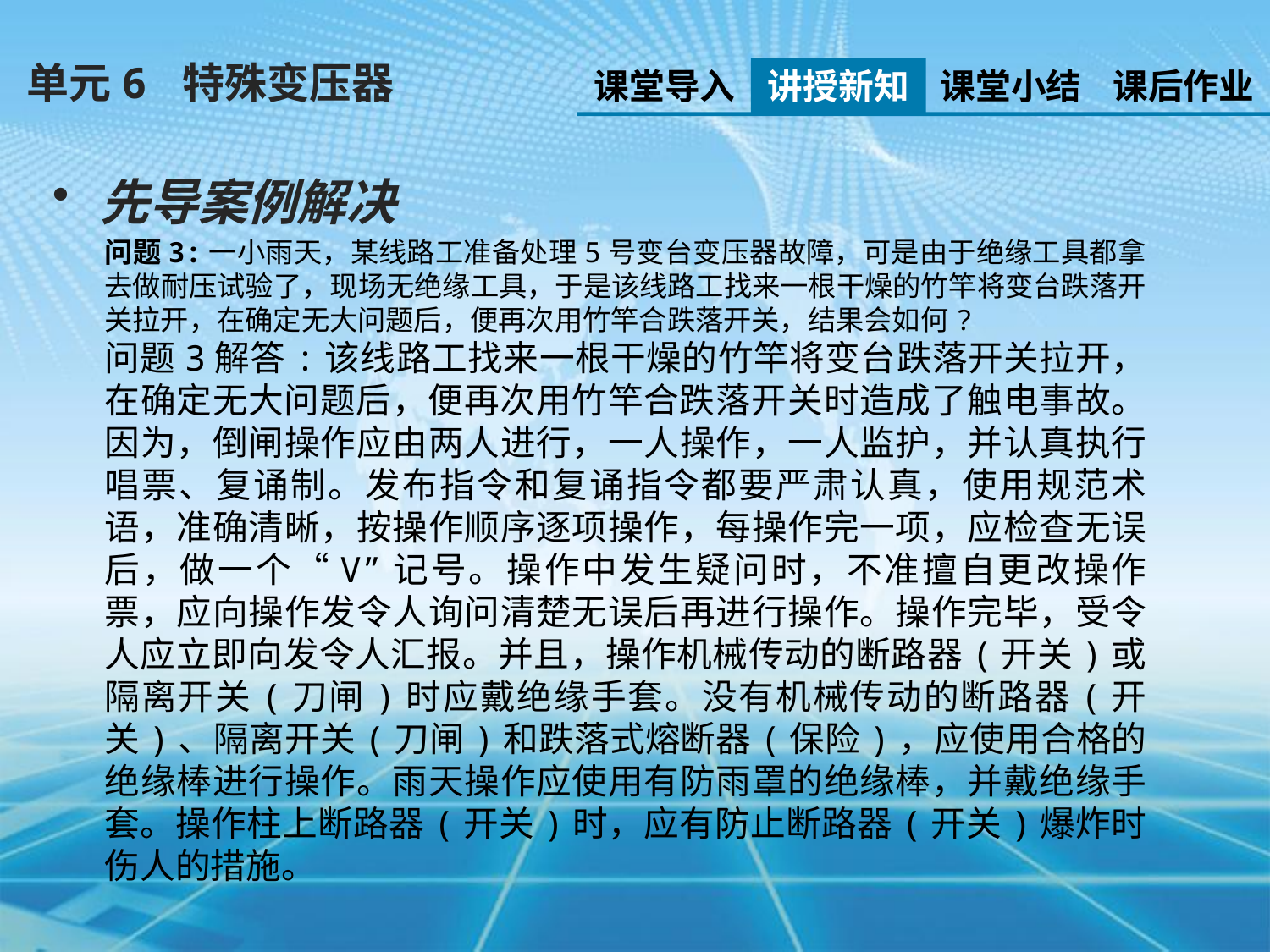

单元6 特殊变压器
课堂导入
讲授新知
课堂小结
课后作业
先导案例解决
问题3:一小雨天，某线路工准备处理5号变台变压器故障，可是由于绝缘工具都拿去做耐压试验了，现场无绝缘工具，于是该线路工找来一根干燥的竹竿将变台跌落开关拉开，在确定无大问题后，便再次用竹竿合跌落开关，结果会如何?
问题3解答:该线路工找来一根干燥的竹竿将变台跌落开关拉开，在确定无大问题后，便再次用竹竿合跌落开关时造成了触电事故。因为，倒闸操作应由两人进行，一人操作，一人监护，并认真执行唱票、复诵制。发布指令和复诵指令都要严肃认真，使用规范术语，准确清晰，按操作顺序逐项操作，每操作完一项，应检查无误后，做一个“V”记号。操作中发生疑问时，不准擅自更改操作票，应向操作发令人询问清楚无误后再进行操作。操作完毕，受令人应立即向发令人汇报。并且，操作机械传动的断路器(开关)或隔离开关(刀闸)时应戴绝缘手套。没有机械传动的断路器(开关)、隔离开关(刀闸)和跌落式熔断器(保险)，应使用合格的绝缘棒进行操作。雨天操作应使用有防雨罩的绝缘棒，并戴绝缘手套。操作柱上断路器(开关)时，应有防止断路器(开关)爆炸时伤人的措施。